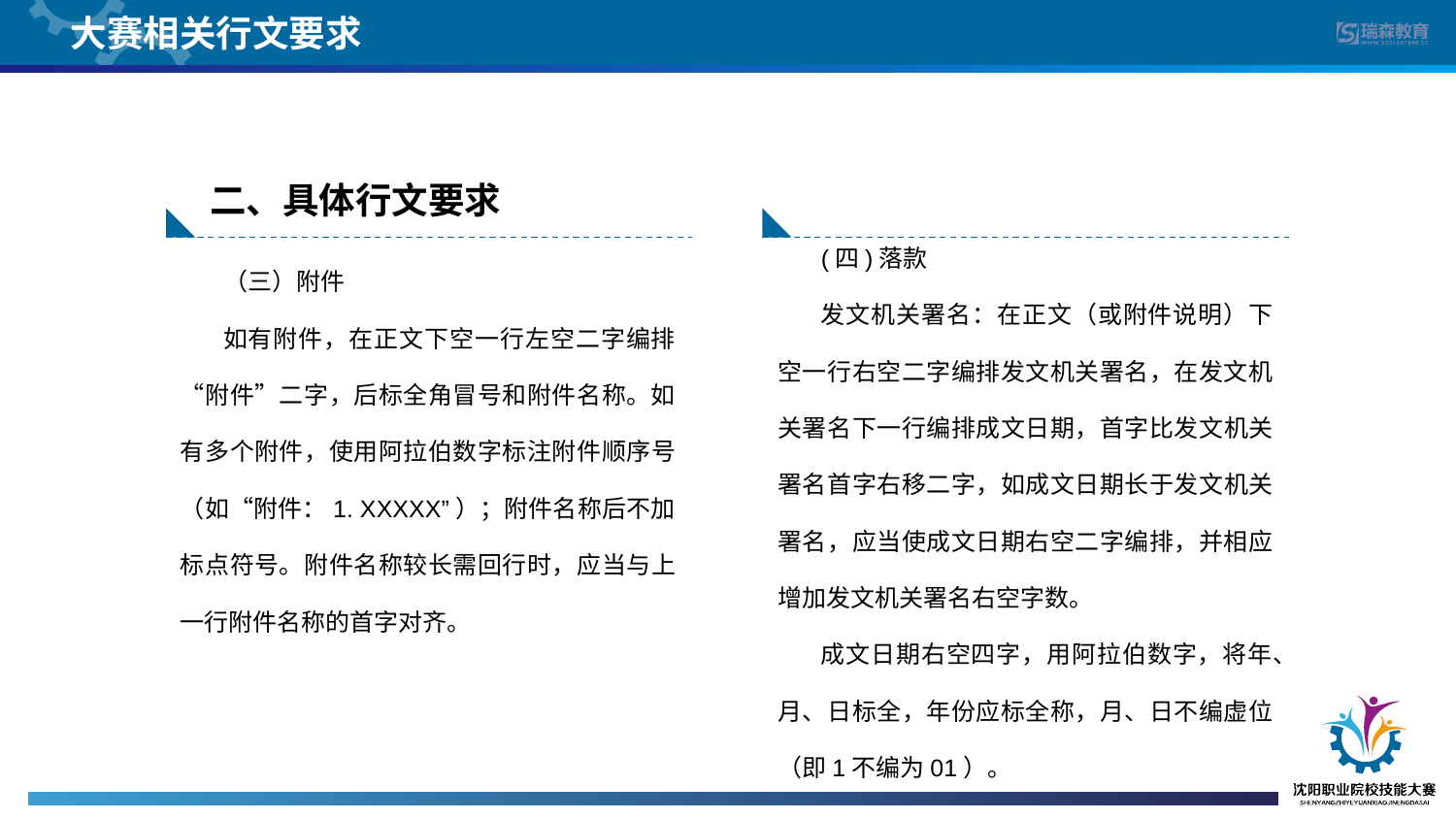

大赛相关行文要求
二、具体行文要求

(四)落款
发文机关署名：在正文（或附件说明）下空一行右空二字编排发文机关署名，在发文机关署名下一行编排成文日期，首字比发文机关署名首字右移二字，如成文日期长于发文机关署名，应当使成文日期右空二字编排，并相应增加发文机关署名右空字数。
成文日期右空四字，用阿拉伯数字，将年、月、日标全，年份应标全称，月、日不编虚位（即1不编为01）。

（三）附件
如有附件，在正文下空一行左空二字编排“附件”二字，后标全角冒号和附件名称。如有多个附件，使用阿拉伯数字标注附件顺序号（如“附件：1. XXXXX”）；附件名称后不加标点符号。附件名称较长需回行时，应当与上一行附件名称的首字对齐。